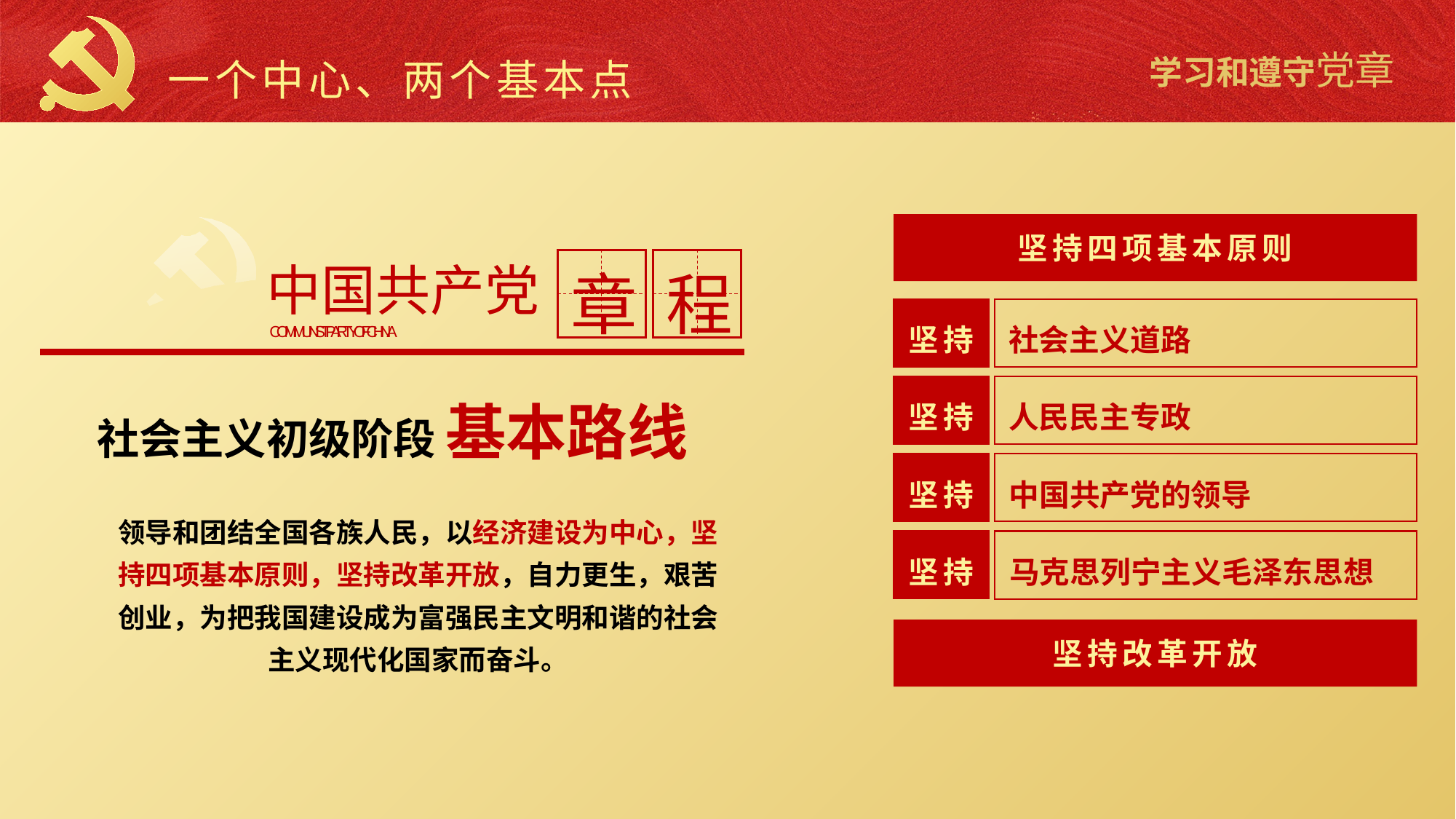

一个中心、两个基本点

坚持四项基本原则

中国共产党
章

程

COMMUNIST PARTY OF CHINA

坚持

社会主义道路

坚持

人民民主专政
社会主义初级阶段 基本路线

坚持

中国共产党的领导
领导和团结全国各族人民，以经济建设为中心，坚持四项基本原则，坚持改革开放，自力更生，艰苦创业，为把我国建设成为富强民主文明和谐的社会主义现代化国家而奋斗。

坚持

马克思列宁主义毛泽东思想

坚持改革开放